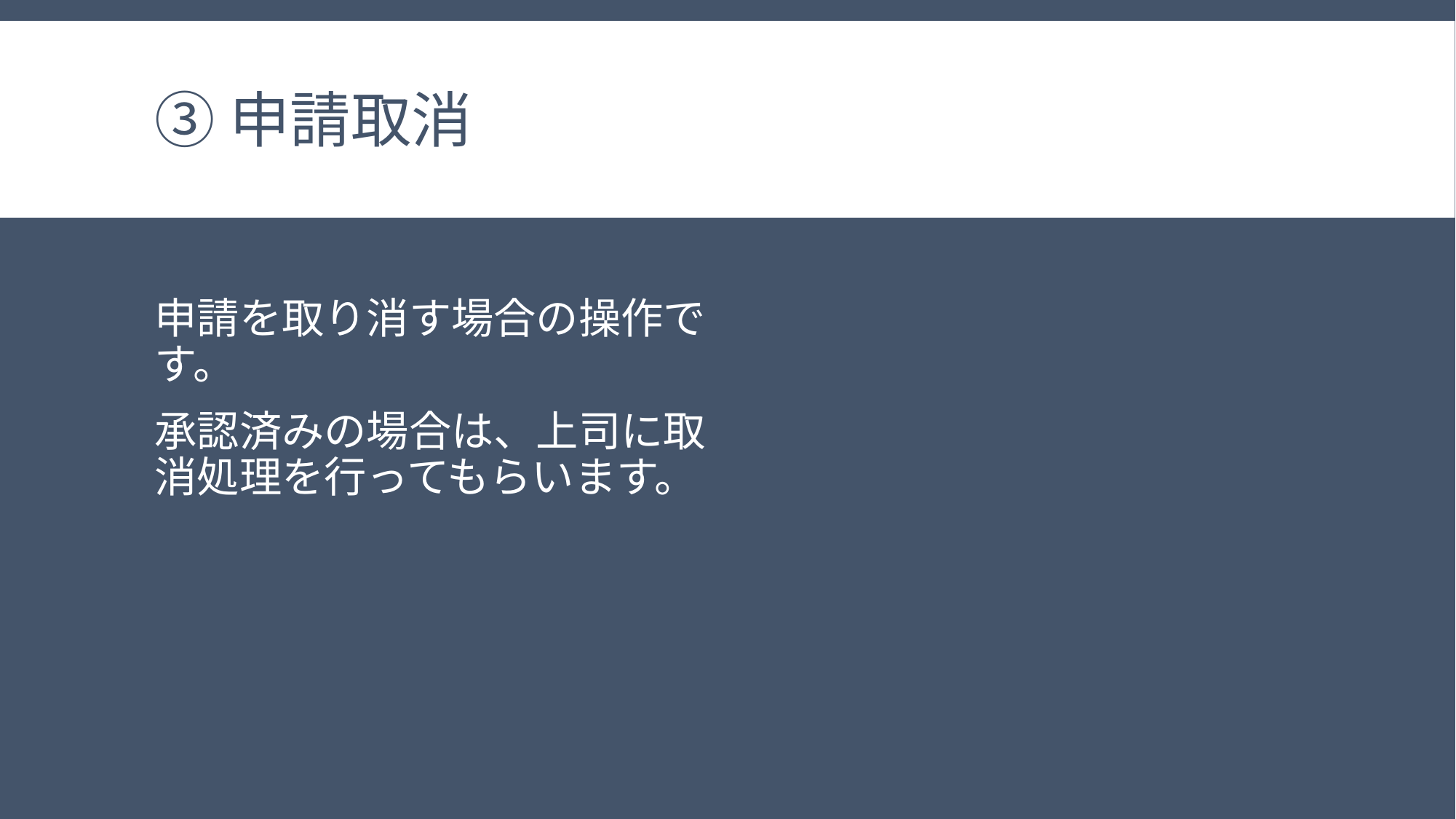

# ③申請取消

申請を取り消す場合の操作です。
承認済みの場合は、上司に取消処理を行ってもらいます。